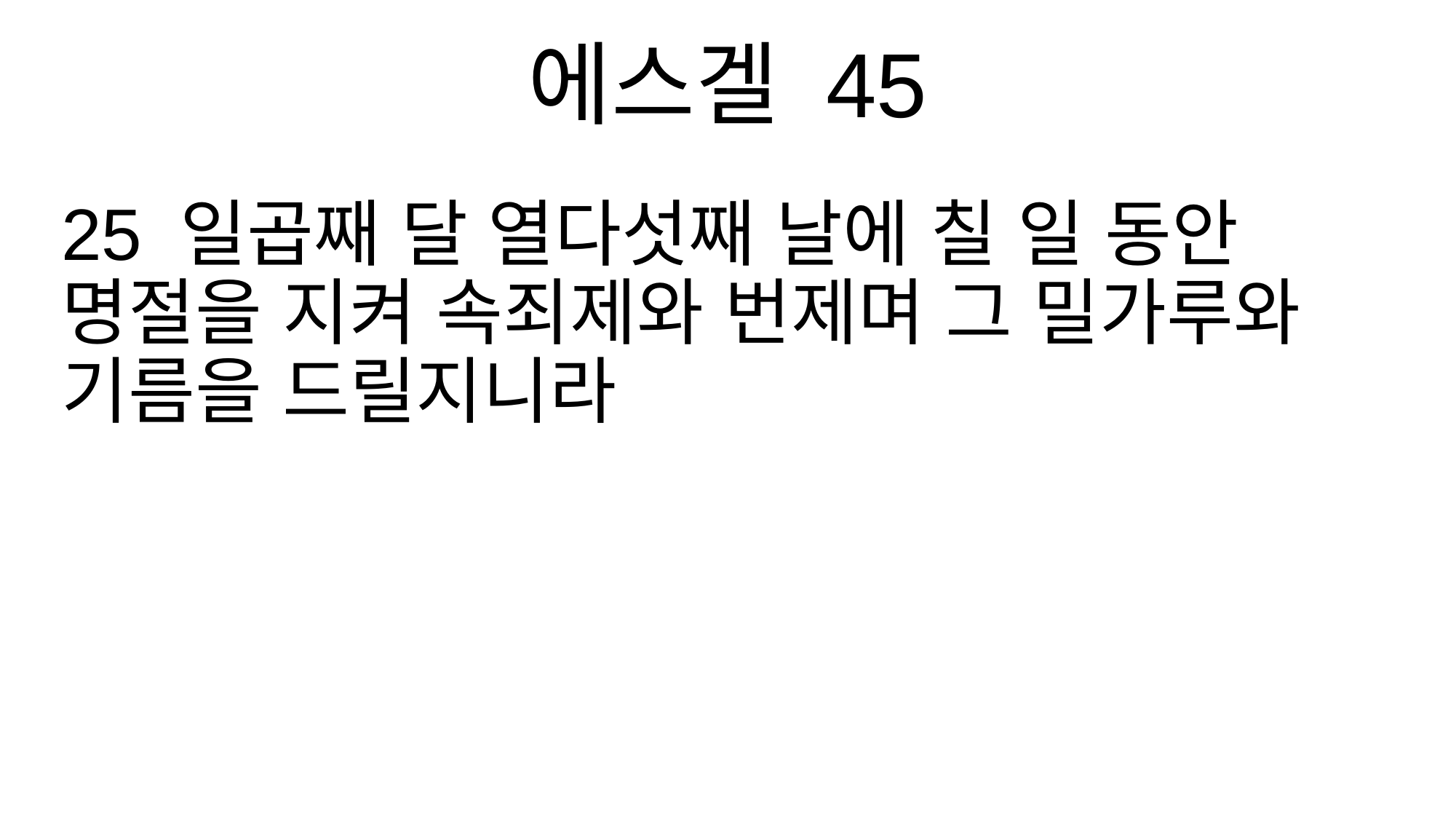

에스겔 45
25 일곱째 달 열다섯째 날에 칠 일 동안 명절을 지켜 속죄제와 번제며 그 밀가루와 기름을 드릴지니라